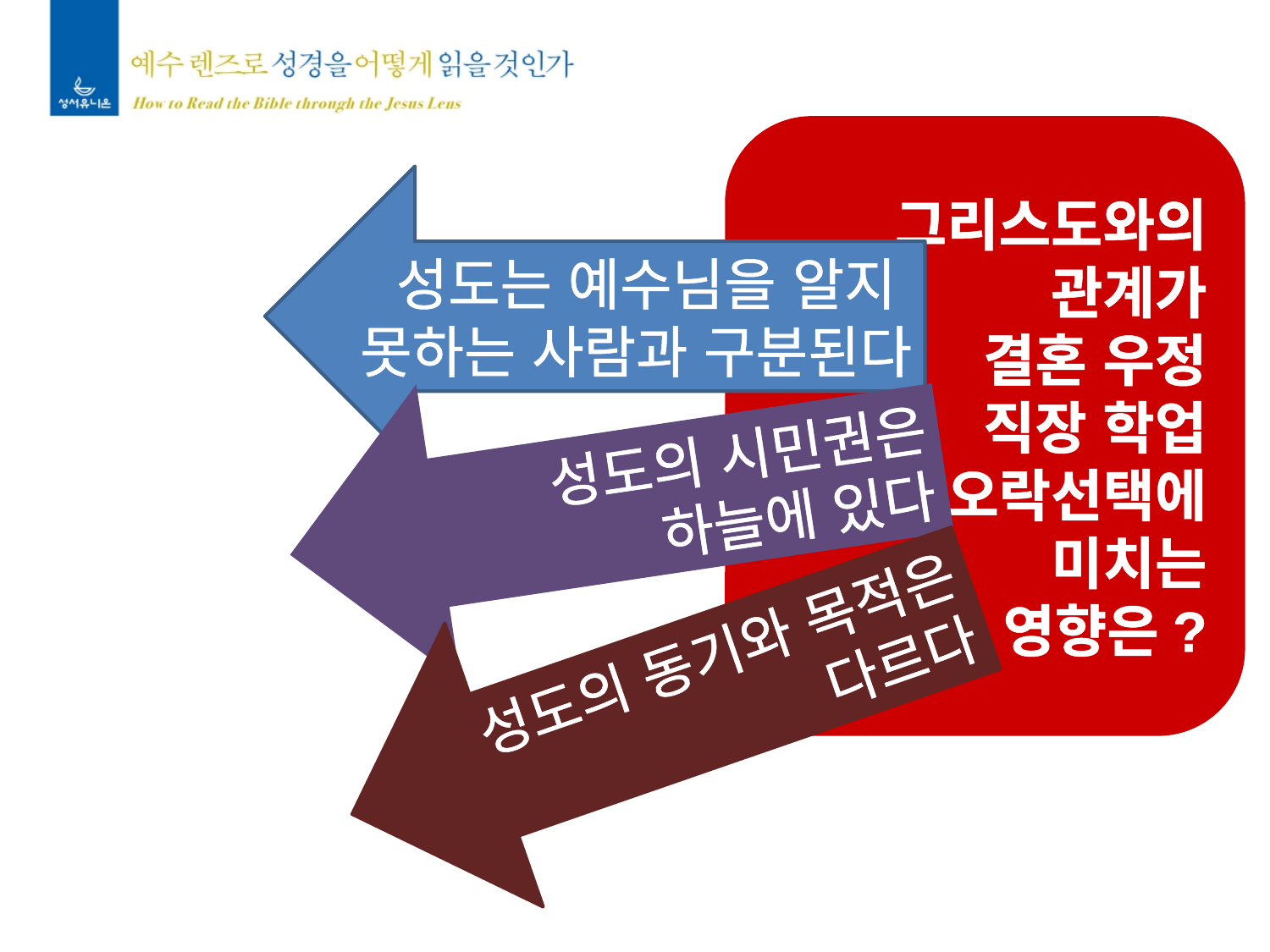

그리스도와의
관계가
결혼 우정
직장 학업
오락선택에
미치는
영향은?
성도는 예수님을 알지
못하는 사람과 구분된다
성도의 시민권은
하늘에 있다
성도의 동기와 목적은
다르다